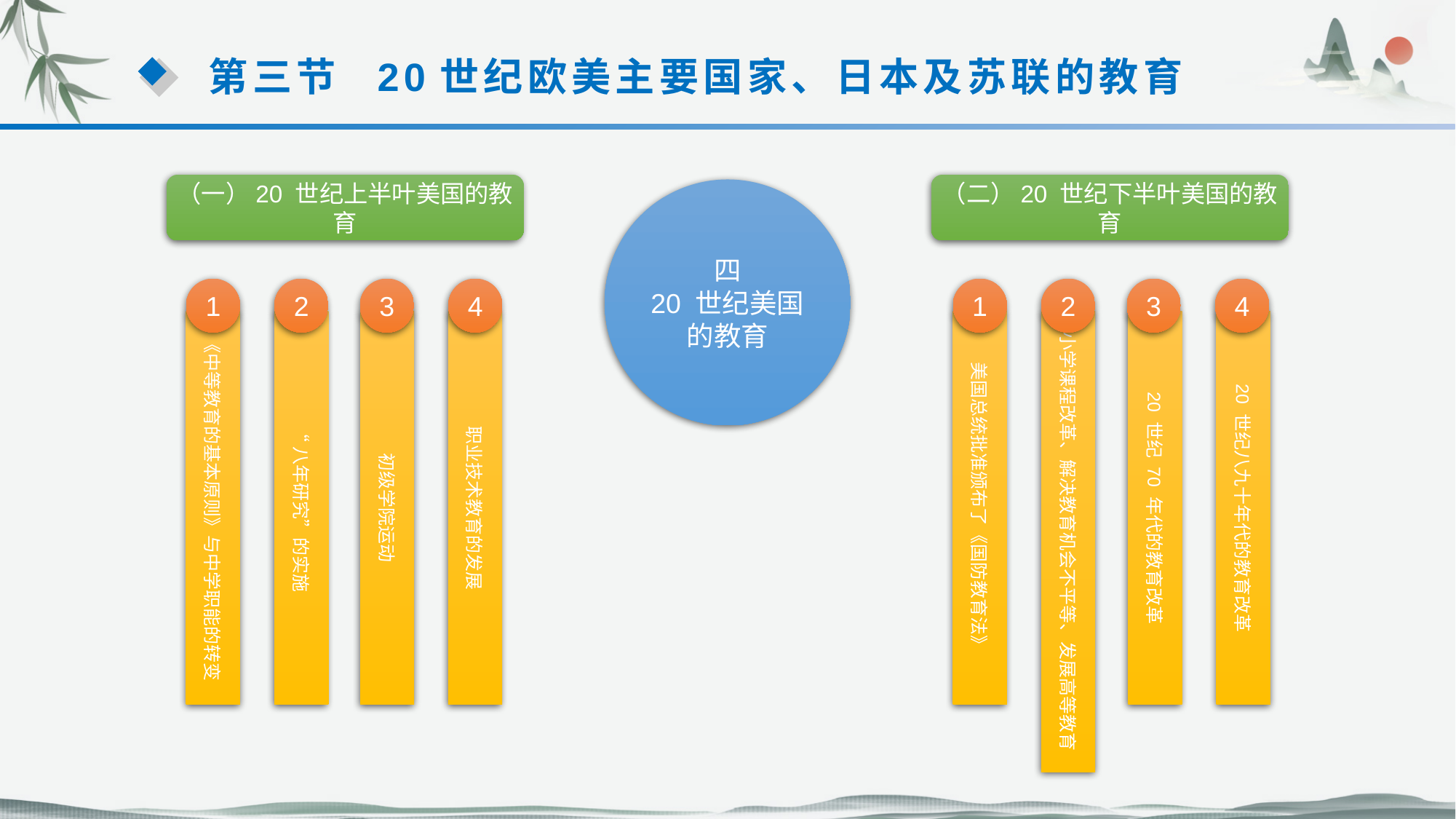

第三节  20世纪欧美主要国家、日本及苏联的教育

（一）20 世纪上半叶美国的教育
（二）20 世纪下半叶美国的教育
四
20 世纪美国的教育
1
《中等教育的基本原则》与中学职能的转变
2
“八年研究”的实施
3
初级学院运动
4
职业技术教育的发展
1
美国总统批准颁布了《国防教育法》
2
小学课程改革、解决教育机会不平等、发展高等教育
3
20 世纪 70 年代的教育改革
4
20 世纪八九十年代的教育改革